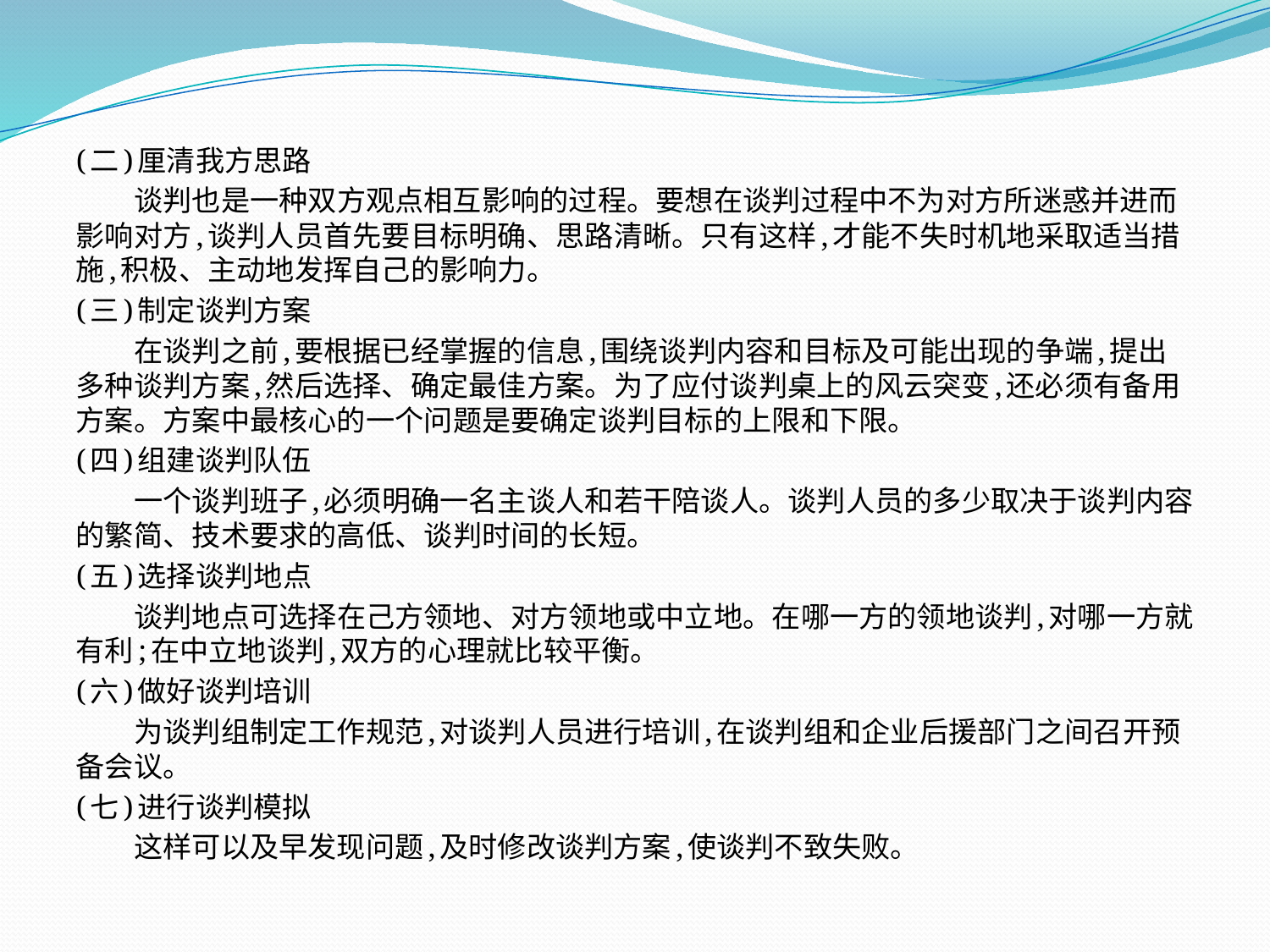

(二)厘清我方思路
　　谈判也是一种双方观点相互影响的过程。要想在谈判过程中不为对方所迷惑并进而影响对方,谈判人员首先要目标明确、思路清晰。只有这样,才能不失时机地采取适当措施,积极、主动地发挥自己的影响力。
(三)制定谈判方案
　　在谈判之前,要根据已经掌握的信息,围绕谈判内容和目标及可能出现的争端,提出多种谈判方案,然后选择、确定最佳方案。为了应付谈判桌上的风云突变,还必须有备用方案。方案中最核心的一个问题是要确定谈判目标的上限和下限。
(四)组建谈判队伍
　　一个谈判班子,必须明确一名主谈人和若干陪谈人。谈判人员的多少取决于谈判内容的繁简、技术要求的高低、谈判时间的长短。
(五)选择谈判地点
　　谈判地点可选择在己方领地、对方领地或中立地。在哪一方的领地谈判,对哪一方就有利;在中立地谈判,双方的心理就比较平衡。
(六)做好谈判培训
　　为谈判组制定工作规范,对谈判人员进行培训,在谈判组和企业后援部门之间召开预备会议。
(七)进行谈判模拟
　　这样可以及早发现问题,及时修改谈判方案,使谈判不致失败。